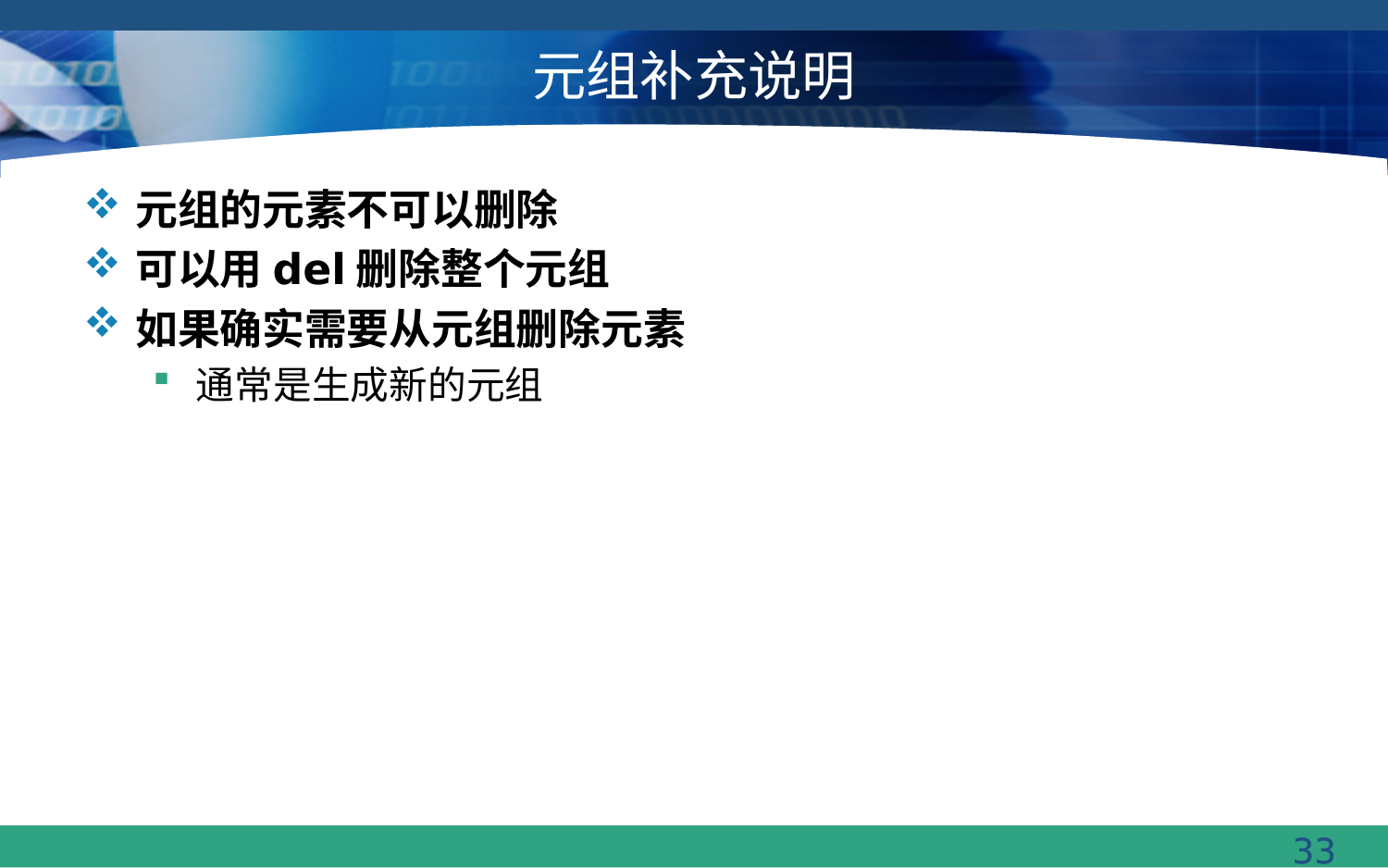

# 元组补充说明
元组的元素不可以删除
可以用del删除整个元组
如果确实需要从元组删除元素
通常是生成新的元组